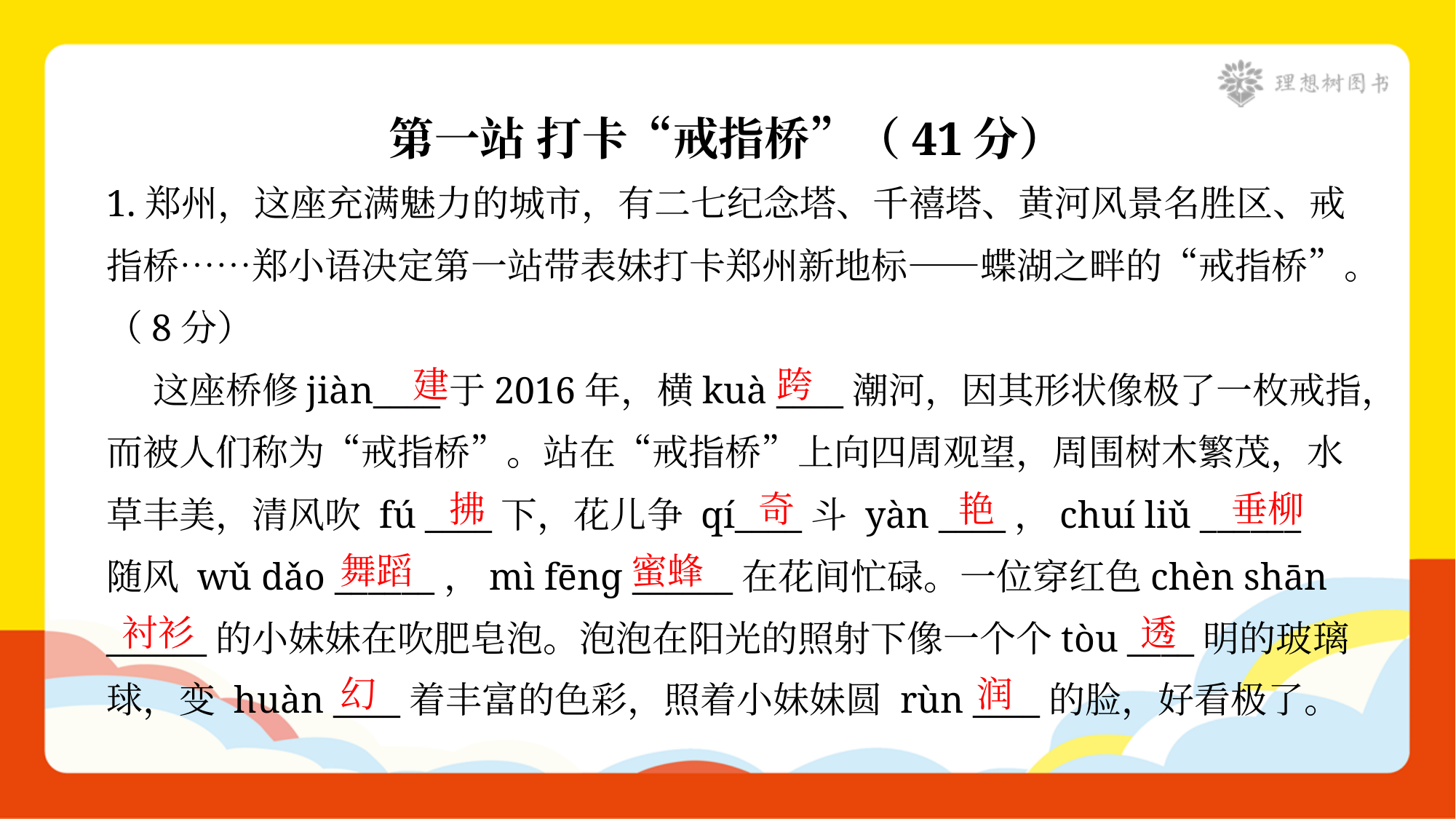

第一站 打卡“戒指桥”（41分）
1.郑州，这座充满魅力的城市，有二七纪念塔、千禧塔、黄河风景名胜区、戒
指桥……郑小语决定第一站带表妹打卡郑州新地标——蝶湖之畔的“戒指桥”。
（8分）
    这座桥修jiàn____于2016年，横kuà ____潮河，因其形状像极了一枚戒指，
而被人们称为“戒指桥”。站在“戒指桥”上向四周观望，周围树木繁茂，水
草丰美，清风吹 fú ____下，花儿争 qí____斗 yàn ____，chuí liǔ ______
随风 wǔ dǎo ______，mì fēnɡ ______在花间忙碌。一位穿红色chèn shān
______的小妹妹在吹肥皂泡。泡泡在阳光的照射下像一个个tòu ____明的玻璃
球，变 huàn ____着丰富的色彩，照着小妹妹圆 rùn ____的脸，好看极了。
建
跨
拂
奇
艳
垂柳
舞蹈
蜜蜂
衬衫
透
幻
润